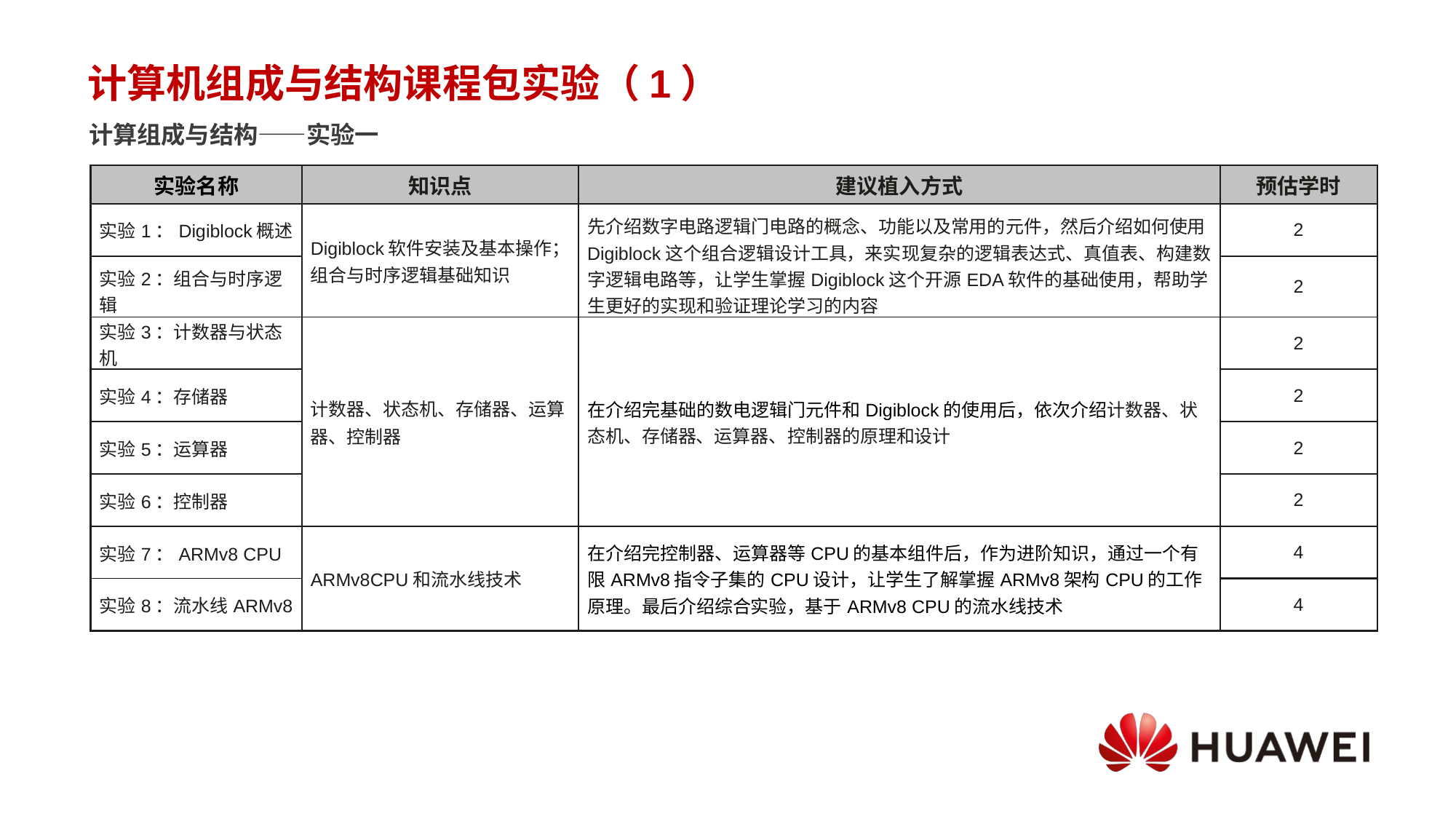

# 计算机组成与结构课程包实验（1）
计算组成与结构——实验一
| 实验名称 | 知识点 | 建议植入方式 | 预估学时 |
| --- | --- | --- | --- |
| 实验1：Digiblock概述 | Digiblock软件安装及基本操作；组合与时序逻辑基础知识 | 先介绍数字电路逻辑门电路的概念、功能以及常用的元件，然后介绍如何使用Digiblock这个组合逻辑设计工具，来实现复杂的逻辑表达式、真值表、构建数字逻辑电路等，让学生掌握Digiblock这个开源EDA软件的基础使用，帮助学生更好的实现和验证理论学习的内容 | 2 |
| 实验2：组合与时序逻辑 |  |  | 2 |
| 实验3：计数器与状态机 | 计数器、状态机、存储器、运算器、控制器 | 在介绍完基础的数电逻辑门元件和Digiblock的使用后，依次介绍计数器、状态机、存储器、运算器、控制器的原理和设计 | 2 |
| 实验4：存储器 |  |  | 2 |
| 实验5：运算器 |  |  | 2 |
| 实验6：控制器 |  |  | 2 |
| 实验7：ARMv8 CPU | ARMv8CPU和流水线技术 | 在介绍完控制器、运算器等CPU的基本组件后，作为进阶知识，通过一个有限ARMv8指令子集的CPU设计，让学生了解掌握ARMv8架构CPU的工作原理。最后介绍综合实验，基于ARMv8 CPU的流水线技术 | 4 |
| 实验8：流水线ARMv8 |  |  | 4 |